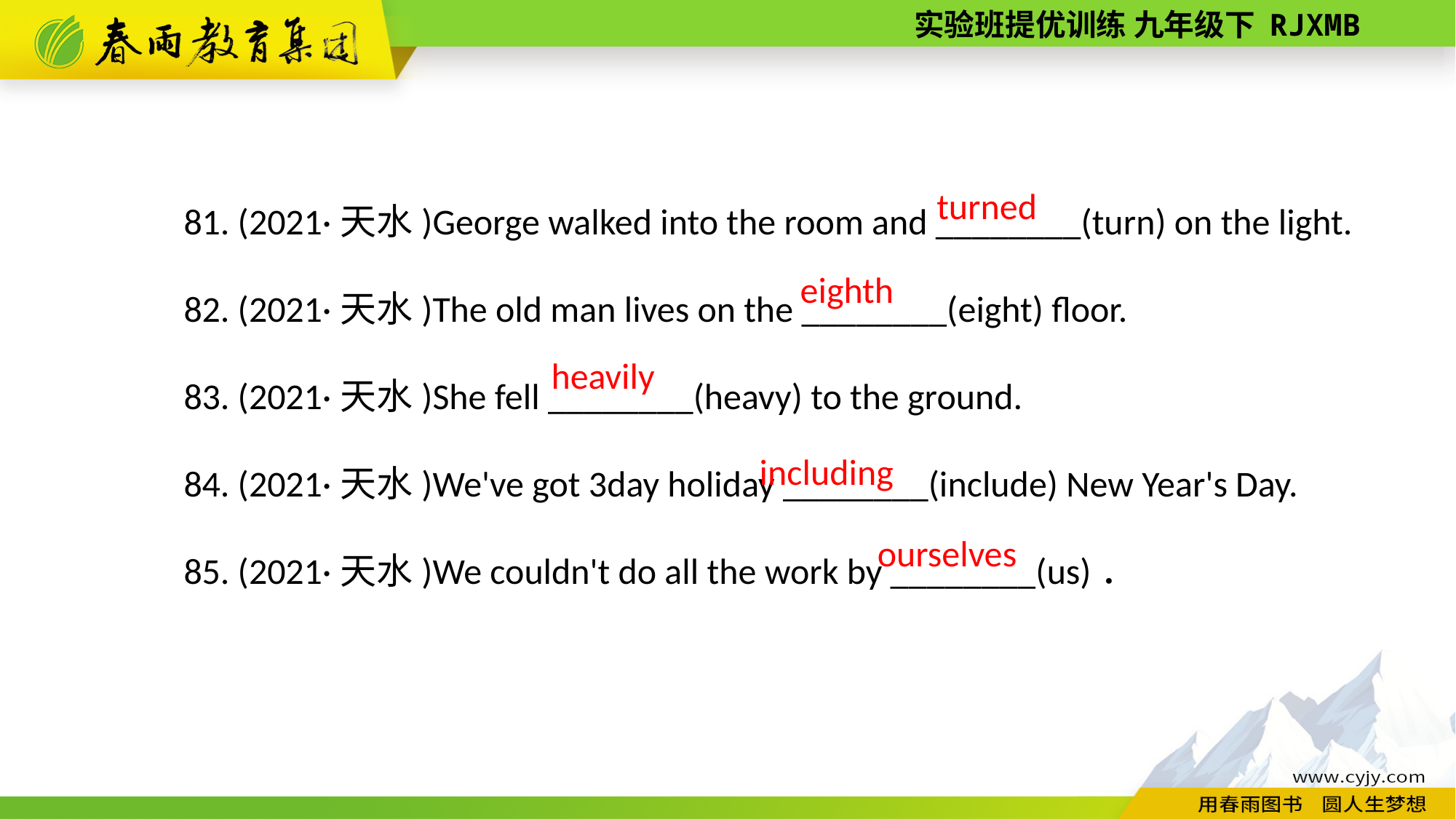

81. (2021·天水)George walked into the room and ________(turn) on the light.
82. (2021·天水)The old man lives on the ________(eight) floor.
83. (2021·天水)She fell ________(heavy) to the ground.
84. (2021·天水)We've got 3­day holiday ________(include) New Year's Day.
85. (2021·天水)We couldn't do all the work by ________(us)．
turned
eighth
heavily
including
ourselves